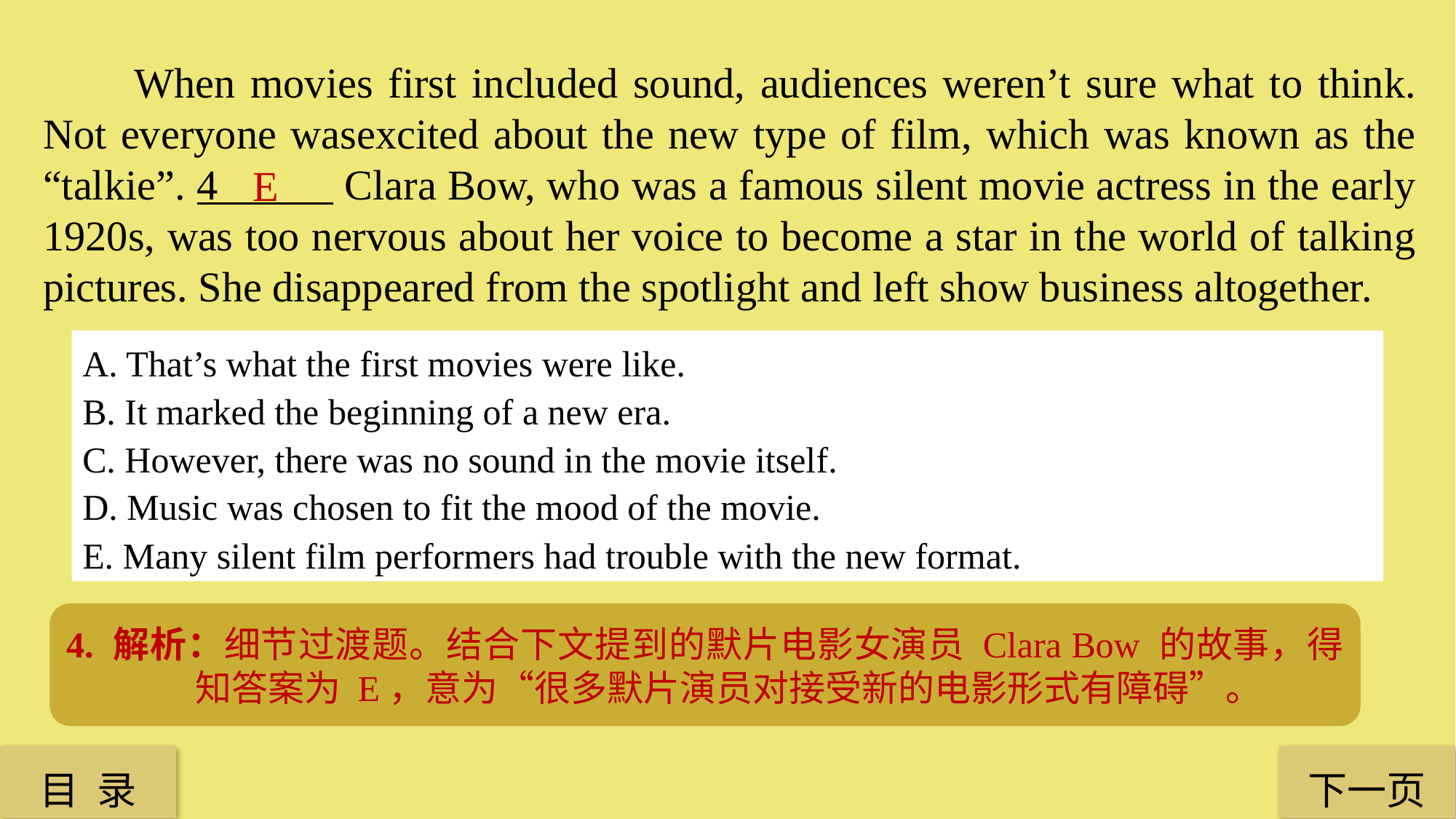

When movies first included sound, audiences weren’t sure what to think. Not everyone wasexcited about the new type of film, which was known as the “talkie”. 4           Clara Bow, who was a famous silent movie actress in the early 1920s, was too nervous about her voice to become a star in the world of talking pictures. She disappeared from the spotlight and left show business altogether.
E
A. That’s what the first movies were like.
B. It marked the beginning of a new era.
C. However, there was no sound in the movie itself.
D. Music was chosen to fit the mood of the movie.
E. Many silent film performers had trouble with the new format.
4. 解析：细节过渡题。结合下文提到的默片电影女演员 Clara Bow 的故事，得知答案为 E，意为“很多默片演员对接受新的电影形式有障碍”。